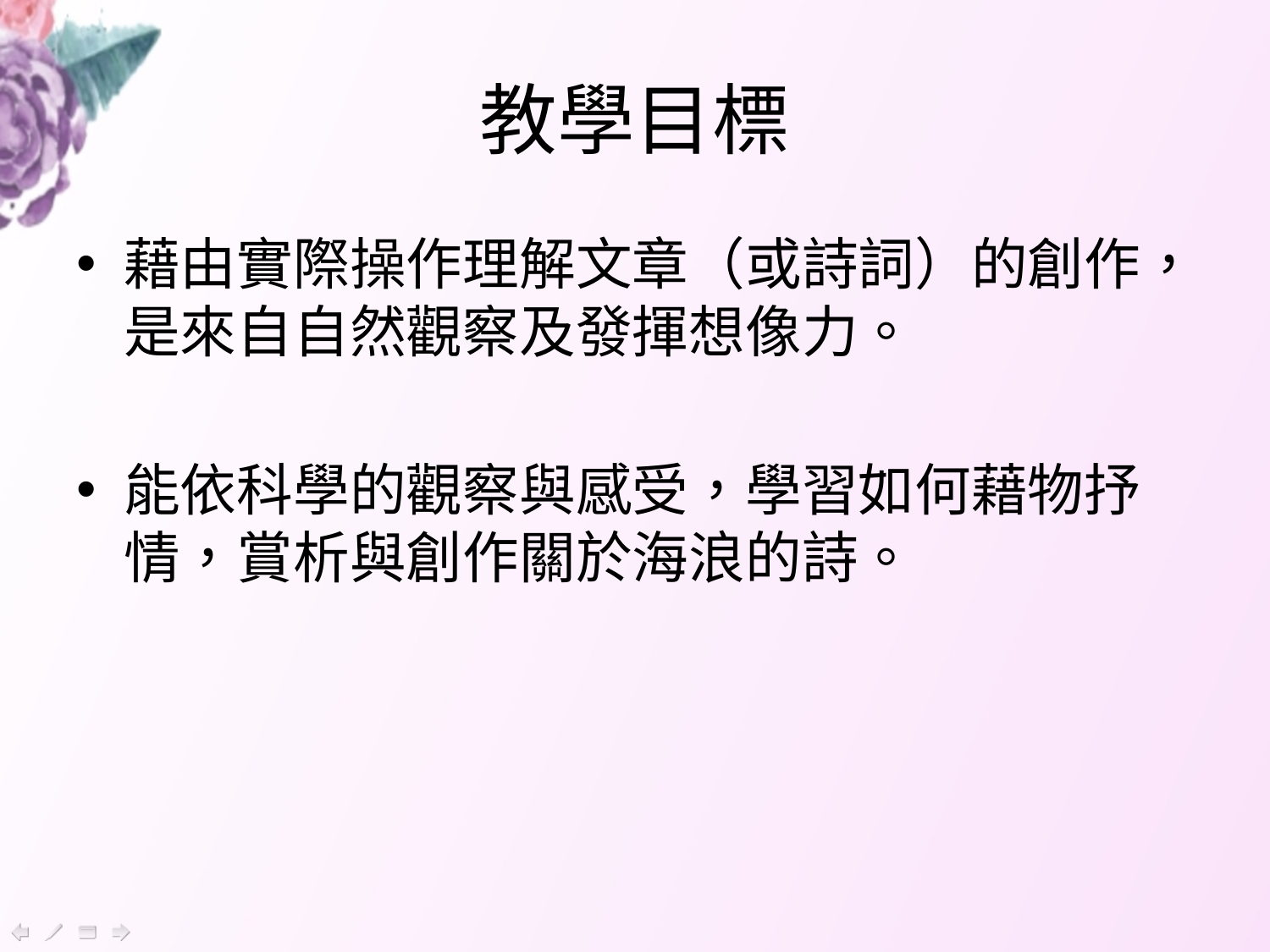

# 教學目標
藉由實際操作理解文章（或詩詞）的創作，是來自自然觀察及發揮想像力。

能依科學的觀察與感受，學習如何藉物抒情，賞析與創作關於海浪的詩。